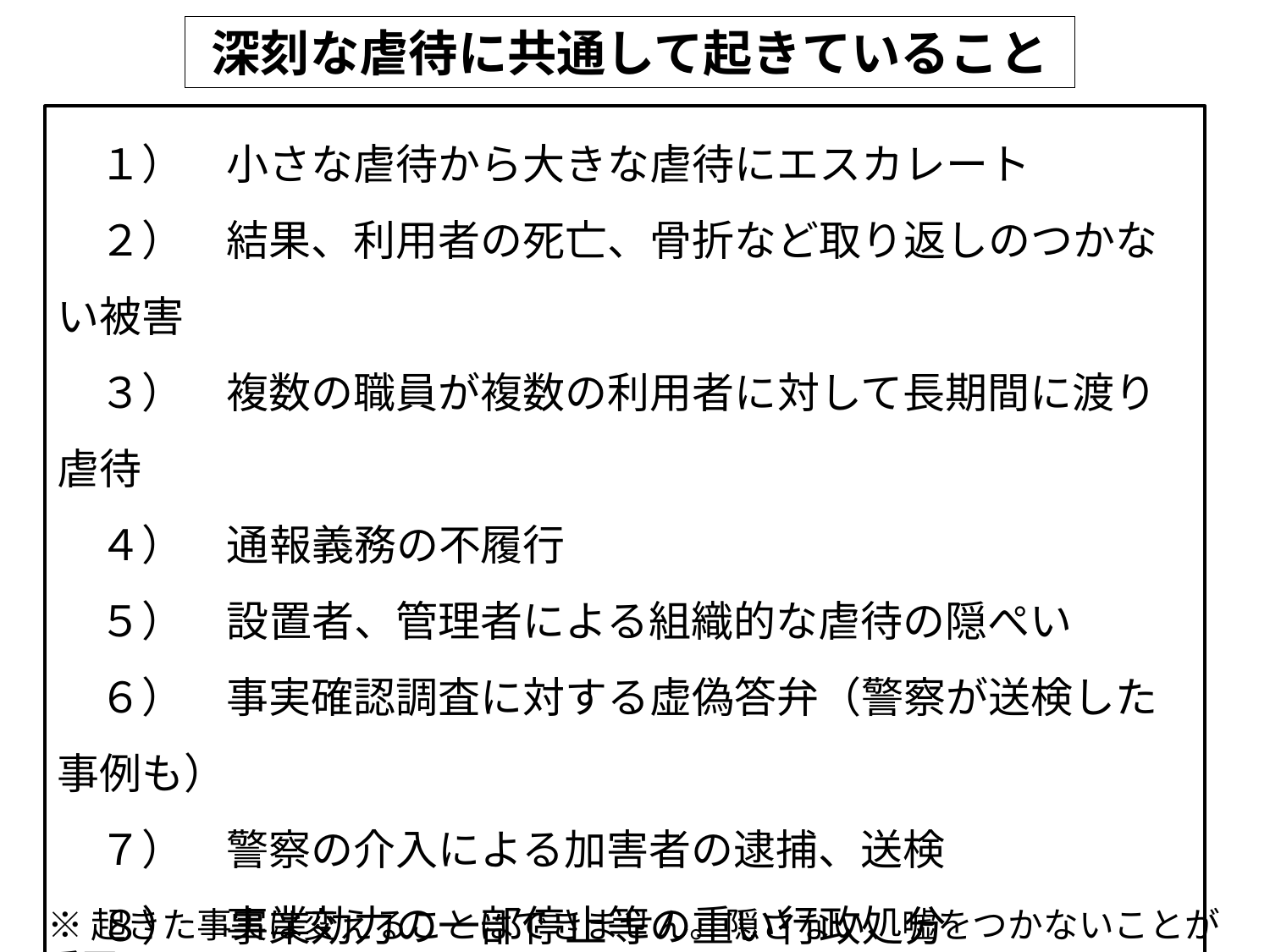

深刻な虐待に共通して起きていること
　１）　小さな虐待から大きな虐待にエスカレート
　２）　結果、利用者の死亡、骨折など取り返しのつかない被害
　３）　複数の職員が複数の利用者に対して長期間に渡り虐待
　４）　通報義務の不履行
　５）　設置者、管理者による組織的な虐待の隠ぺい
　６）　事実確認調査に対する虚偽答弁（警察が送検した事例も）
　７）　警察の介入による加害者の逮捕、送検
　８）　事業効力の一部停止等の重い行政処分
　９）　行政指導に基づく設置者、管理者の交代
　10）　検証委員会の設置による事実解明と再発防止策の徹底
※起きた事実は変えることはできません。隠さない、嘘をつかないことが重要！